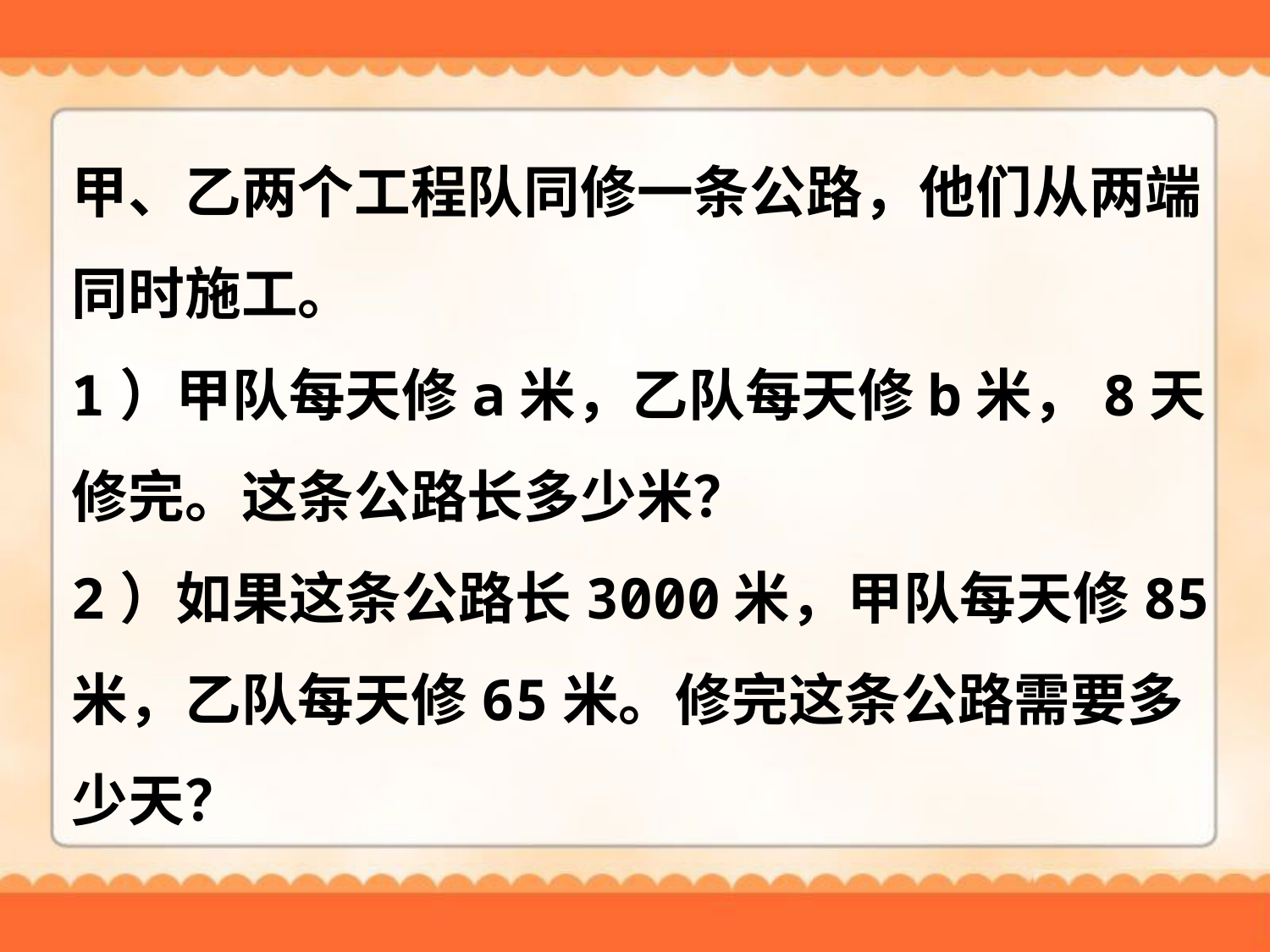

甲、乙两个工程队同修一条公路，他们从两端同时施工。
1）甲队每天修a米，乙队每天修b米，8天修完。这条公路长多少米？
2）如果这条公路长3000米，甲队每天修85米，乙队每天修65米。修完这条公路需要多少天？